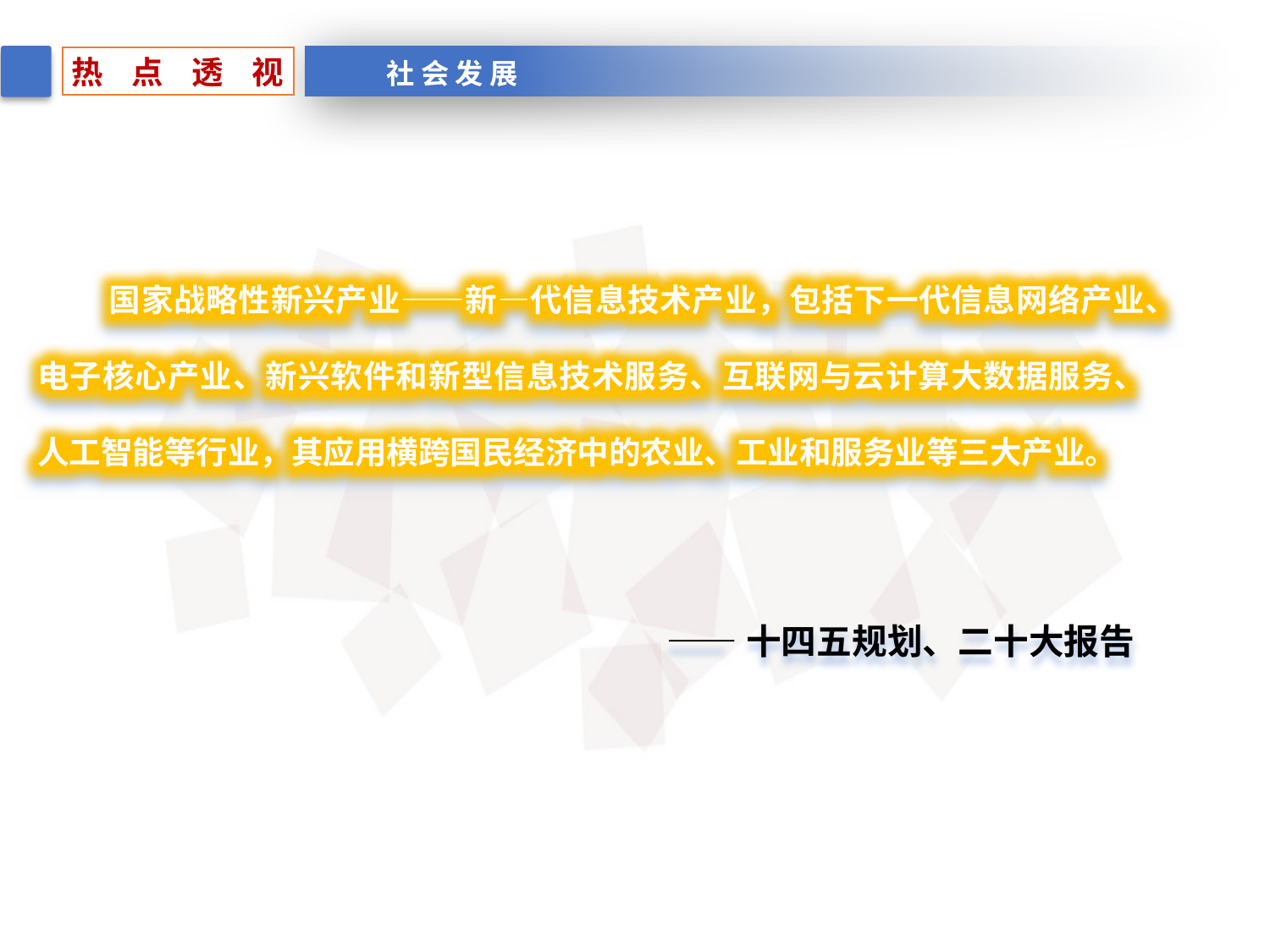

热 点 透 视
社 会 发 展
  国家战略性新兴产业——新—代信息技术产业，包括下一代信息网络产业、电子核心产业、新兴软件和新型信息技术服务、互联网与云计算大数据服务、人工智能等行业，其应用横跨国民经济中的农业、工业和服务业等三大产业。
   ——十四五规划、二十大报告